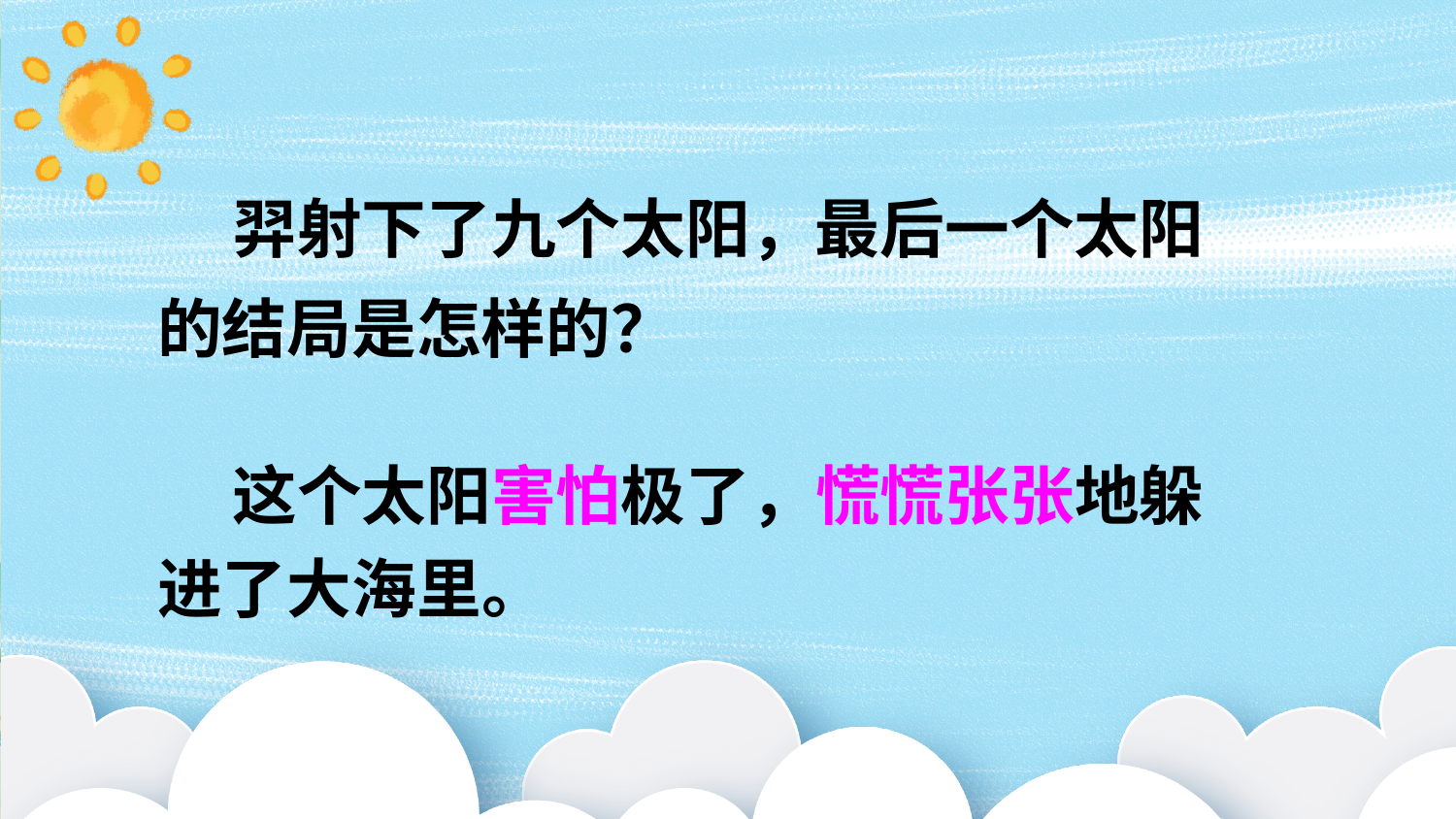

羿射下了九个太阳，最后一个太阳的结局是怎样的？
    这个太阳害怕极了，慌慌张张地躲进了大海里。